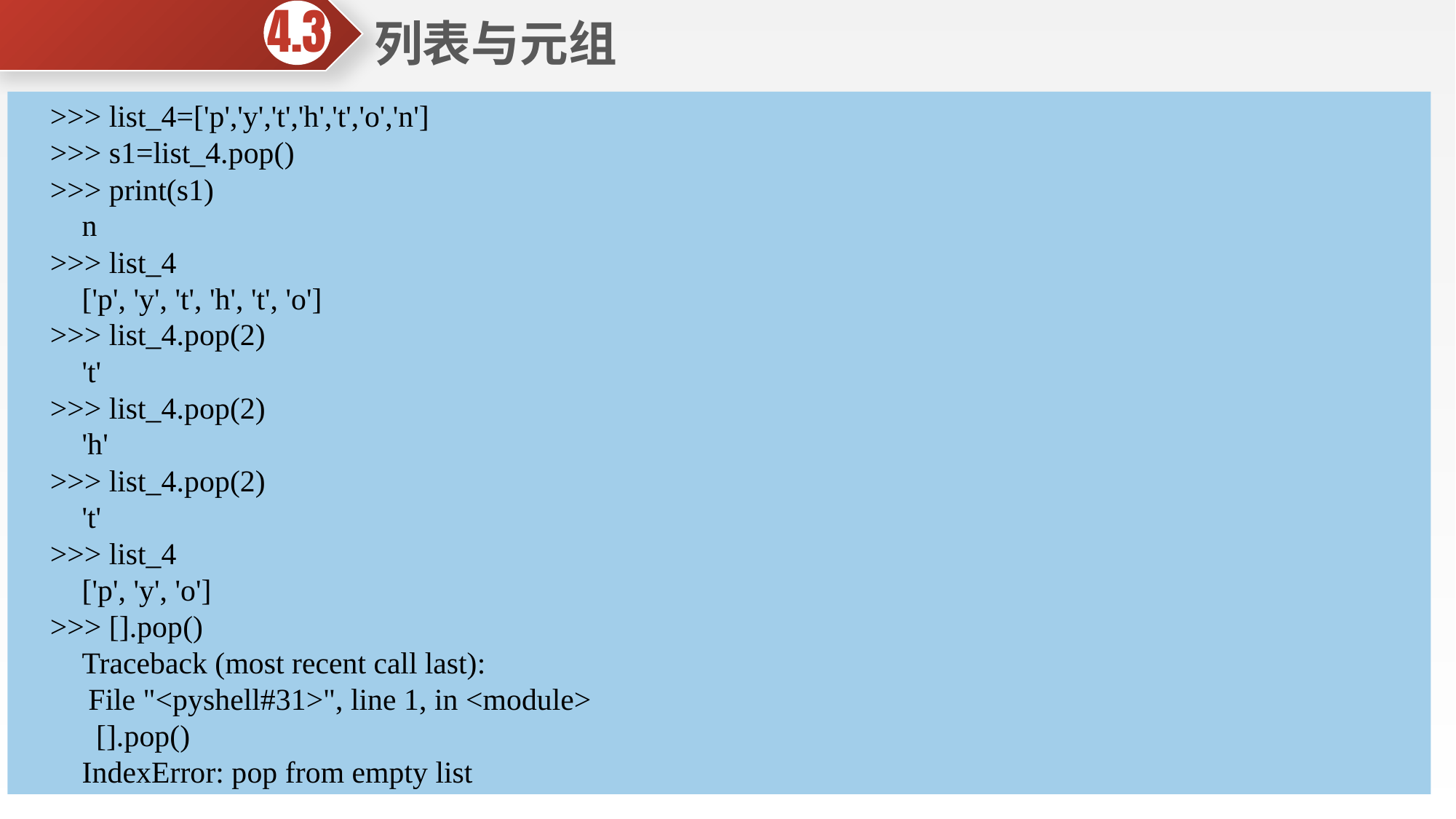

列表与元组

4.3
3.元素删除
 ⑶使用pop()方法弹出指定位置的元素，参数缺省时弹出最后一个元素，弹出元素会作为该方法的返回值。空列表使用该方法会抛出IndexError。
>>> list_4=['p','y','t','h','t','o','n']
>>> s1=list_4.pop()
>>> print(s1)
n
>>> list_4
['p', 'y', 't', 'h', 't', 'o']
>>> list_4.pop(2)
't'
>>> list_4.pop(2)
'h'
>>> list_4.pop(2)
't'
>>> list_4
['p', 'y', 'o']
>>> [].pop()
Traceback (most recent call last):
     File "<pyshell#31>", line 1, in <module>
      [].pop()
IndexError: pop from empty list